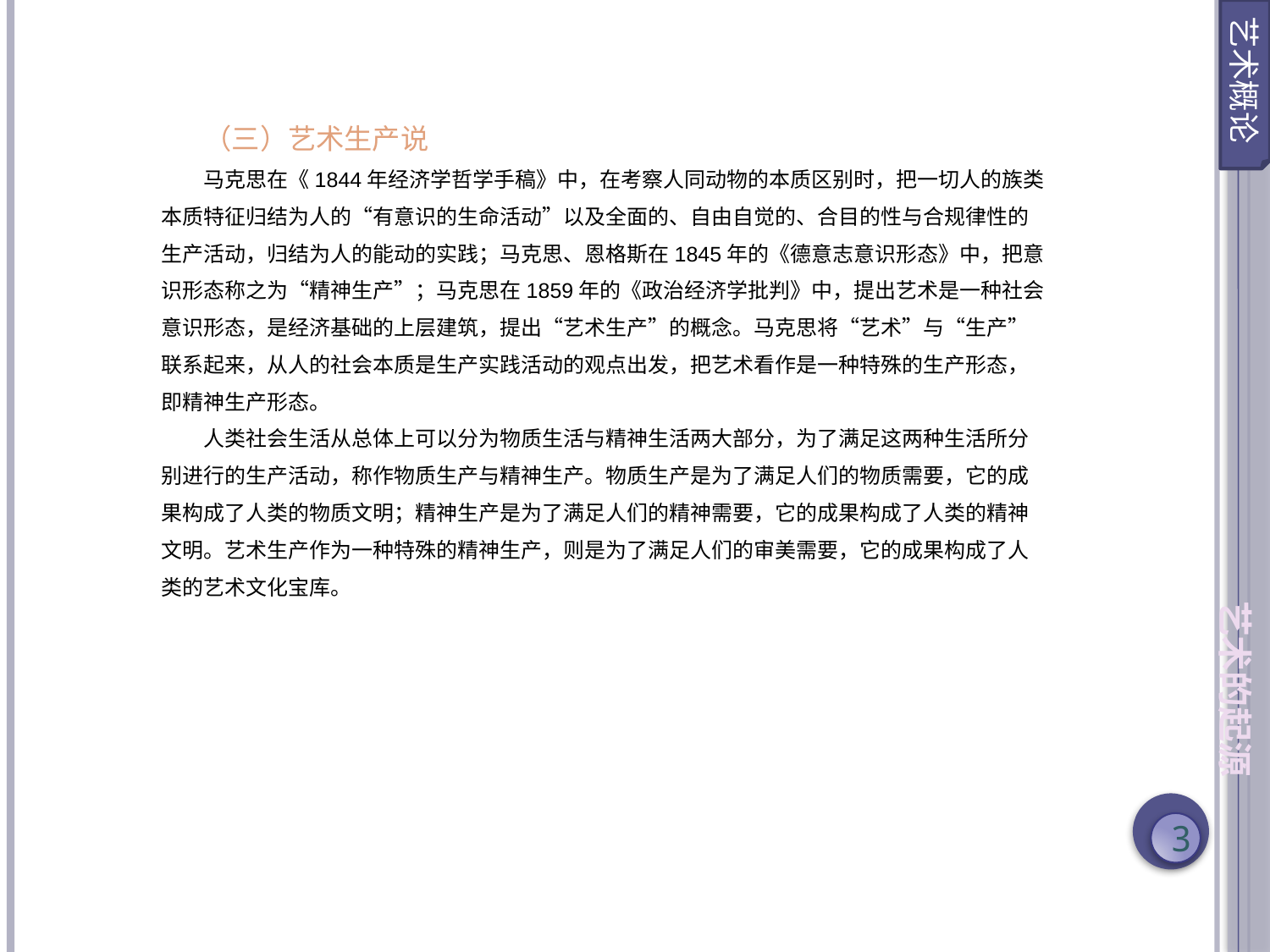

艺术概论
（三）艺术生产说
马克思在《1844年经济学哲学手稿》中，在考察人同动物的本质区别时，把一切人的族类本质特征归结为人的“有意识的生命活动”以及全面的、自由自觉的、合目的性与合规律性的生产活动，归结为人的能动的实践；马克思、恩格斯在1845年的《德意志意识形态》中，把意识形态称之为“精神生产”；马克思在1859年的《政治经济学批判》中，提出艺术是一种社会意识形态，是经济基础的上层建筑，提出“艺术生产”的概念。马克思将“艺术”与“生产”联系起来，从人的社会本质是生产实践活动的观点出发，把艺术看作是一种特殊的生产形态，即精神生产形态。
人类社会生活从总体上可以分为物质生活与精神生活两大部分，为了满足这两种生活所分别进行的生产活动，称作物质生产与精神生产。物质生产是为了满足人们的物质需要，它的成果构成了人类的物质文明；精神生产是为了满足人们的精神需要，它的成果构成了人类的精神文明。艺术生产作为一种特殊的精神生产，则是为了满足人们的审美需要，它的成果构成了人类的艺术文化宝库。
艺术的起源
3